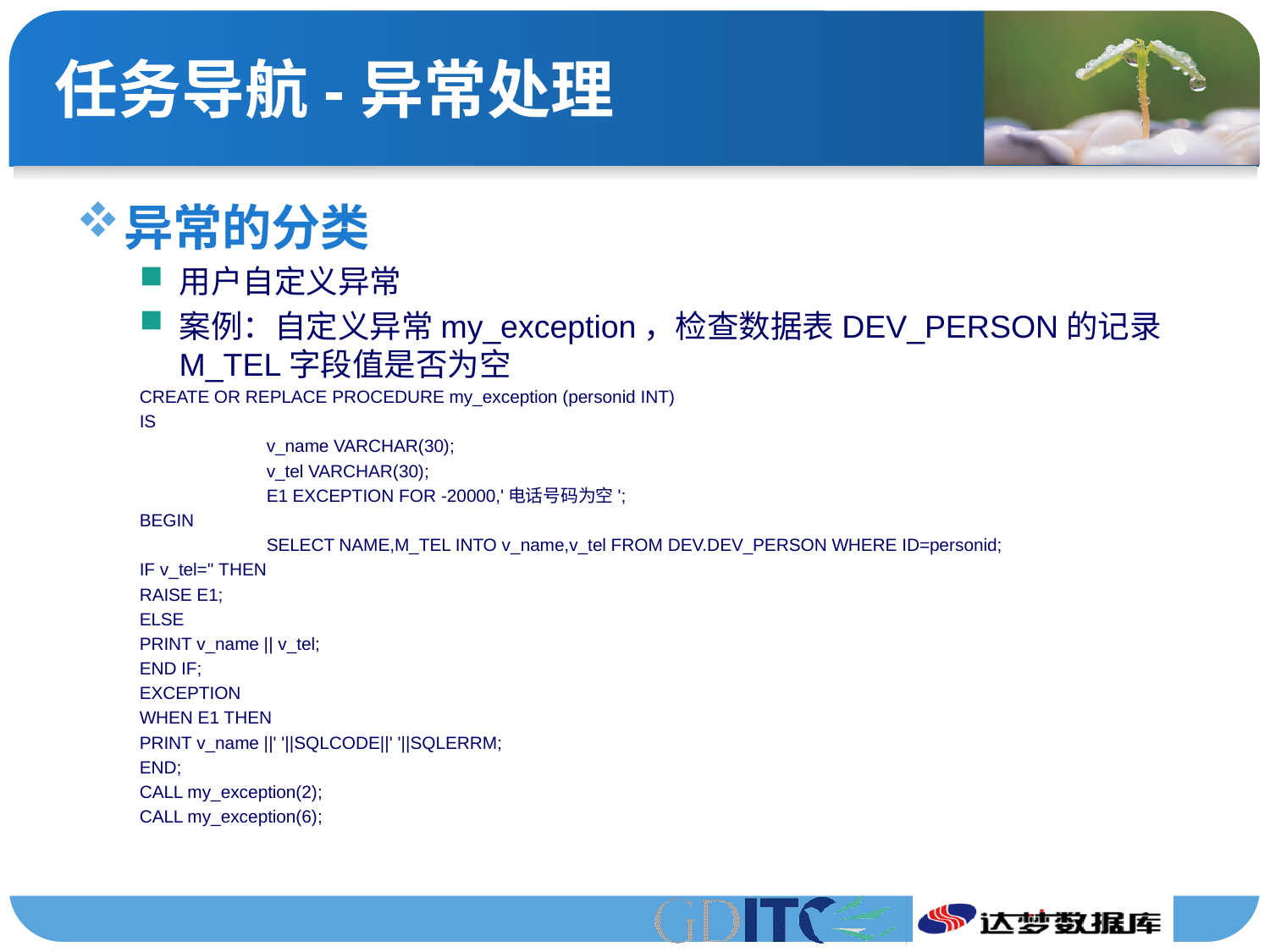

# 任务导航-异常处理
异常的分类
用户自定义异常
案例：自定义异常my_exception，检查数据表DEV_PERSON的记录M_TEL字段值是否为空
CREATE OR REPLACE PROCEDURE my_exception (personid INT)
IS
	v_name VARCHAR(30);
	v_tel VARCHAR(30);
	E1 EXCEPTION FOR -20000,'电话号码为空';
BEGIN
	SELECT NAME,M_TEL INTO v_name,v_tel FROM DEV.DEV_PERSON WHERE ID=personid;
IF v_tel='' THEN
RAISE E1;
ELSE
PRINT v_name || v_tel;
END IF;
EXCEPTION
WHEN E1 THEN
PRINT v_name ||' '||SQLCODE||' '||SQLERRM;
END;
CALL my_exception(2);
CALL my_exception(6);